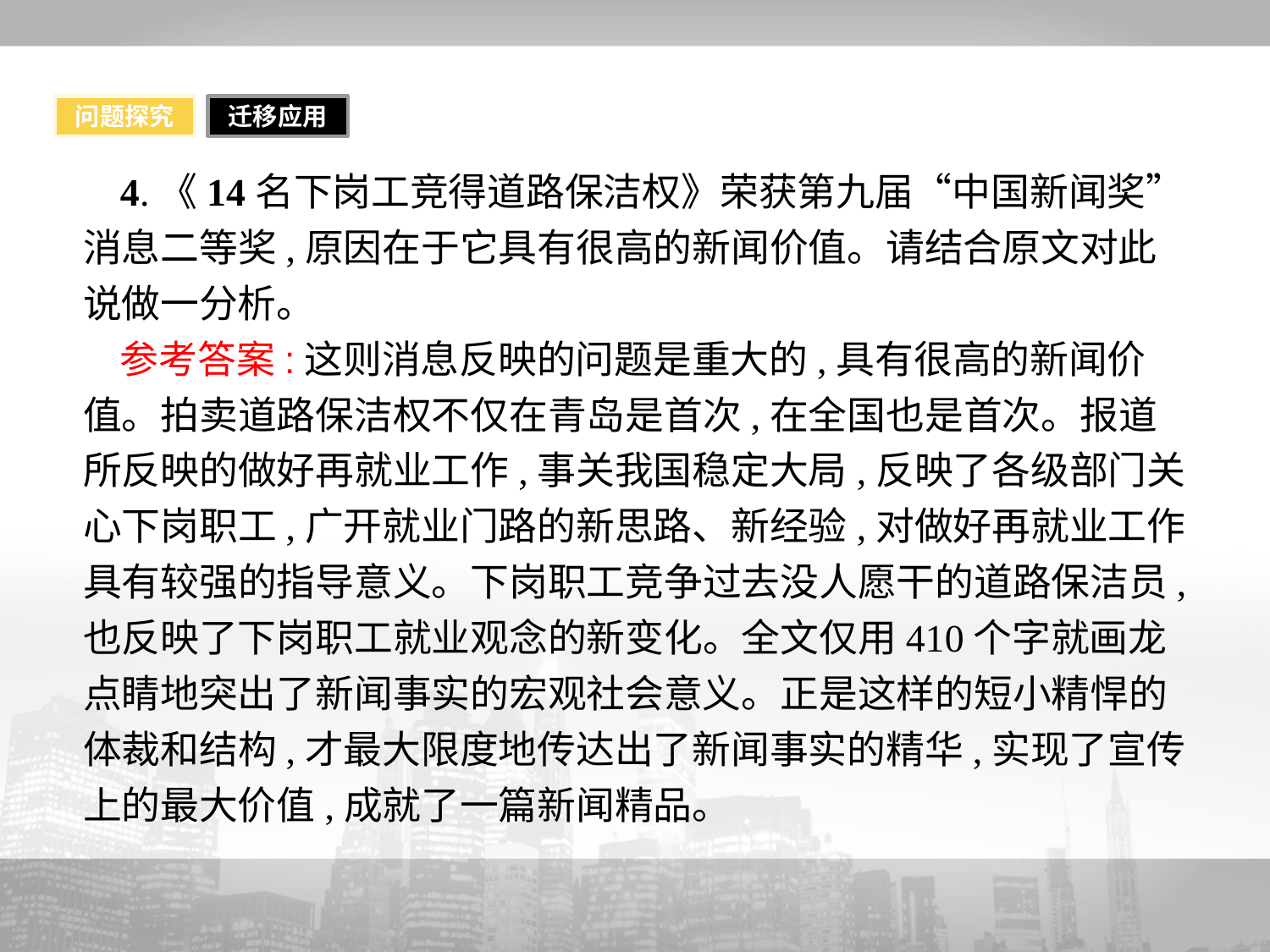

问题探究
迁移应用
4.《14名下岗工竞得道路保洁权》荣获第九届“中国新闻奖”消息二等奖,原因在于它具有很高的新闻价值。请结合原文对此说做一分析。
参考答案:这则消息反映的问题是重大的,具有很高的新闻价值。拍卖道路保洁权不仅在青岛是首次,在全国也是首次。报道所反映的做好再就业工作,事关我国稳定大局,反映了各级部门关心下岗职工,广开就业门路的新思路、新经验,对做好再就业工作具有较强的指导意义。下岗职工竞争过去没人愿干的道路保洁员,也反映了下岗职工就业观念的新变化。全文仅用410个字就画龙点睛地突出了新闻事实的宏观社会意义。正是这样的短小精悍的体裁和结构,才最大限度地传达出了新闻事实的精华,实现了宣传上的最大价值,成就了一篇新闻精品。